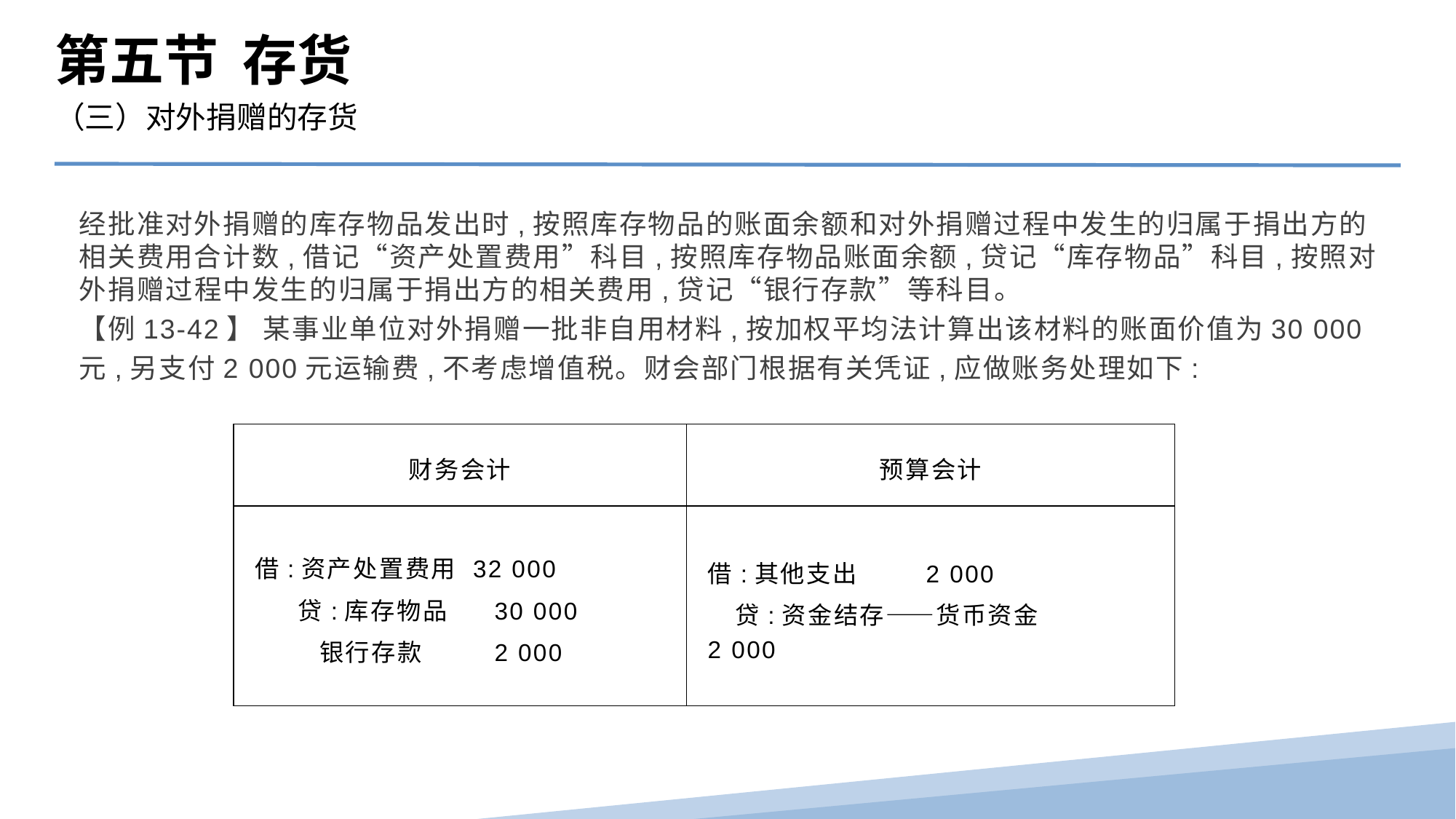

第五节  存货
（三）对外捐赠的存货
经批准对外捐赠的库存物品发出时,按照库存物品的账面余额和对外捐赠过程中发生的归属于捐出方的相关费用合计数,借记“资产处置费用”科目,按照库存物品账面余额,贷记“库存物品”科目,按照对外捐赠过程中发生的归属于捐出方的相关费用,贷记“银行存款”等科目。
【例13-42】 某事业单位对外捐赠一批非自用材料,按加权平均法计算出该材料的账面价值为30 000元,另支付2 000元运输费,不考虑增值税。财会部门根据有关凭证,应做账务处理如下:
| 财务会计 | 预算会计 |
| --- | --- |
| 借:资产处置费用 32 000 贷:库存物品 30 000 银行存款 2 000 | 借:其他支出 2 000 贷:资金结存——货币资金 2 000 |